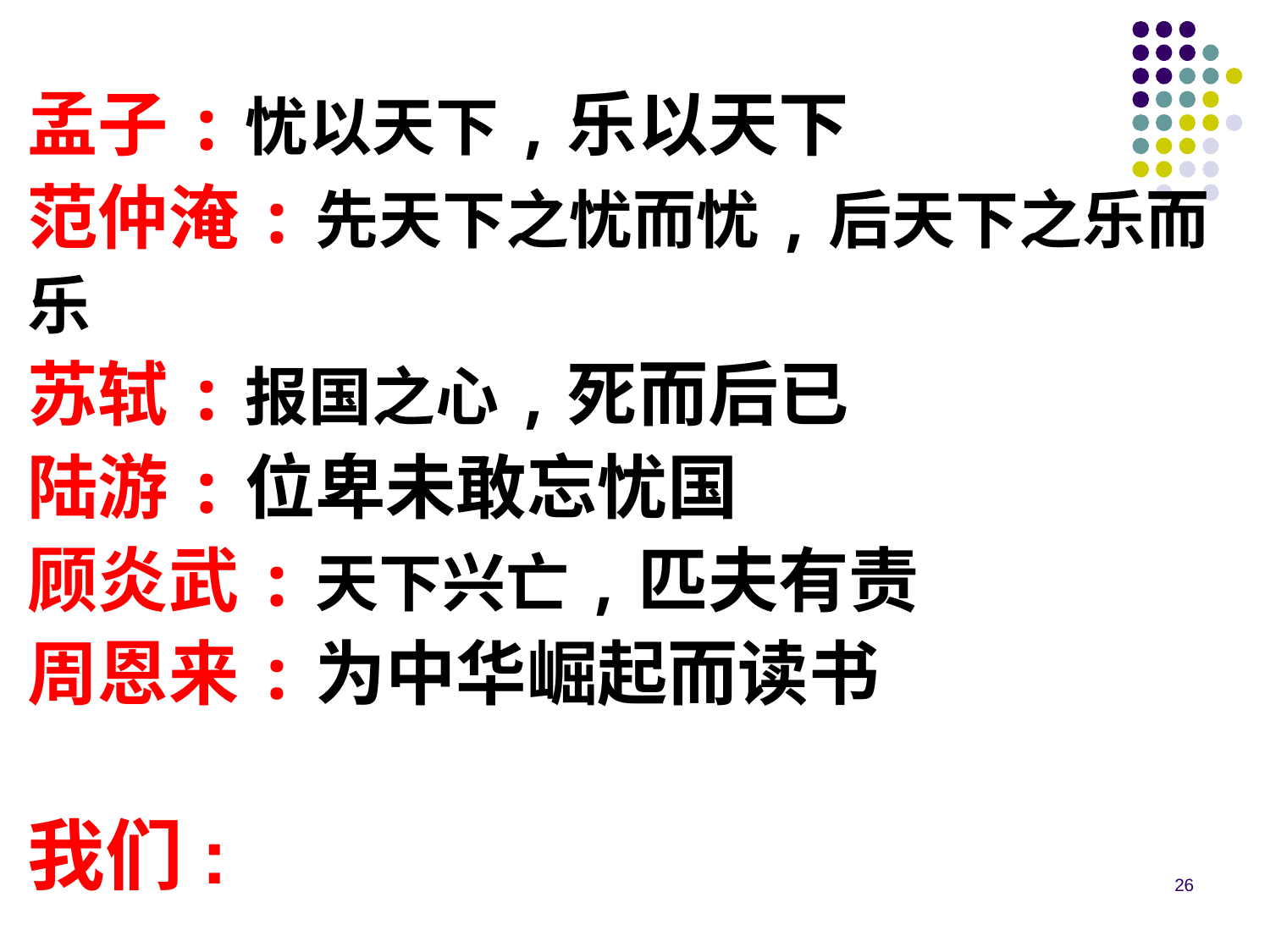

孟子:忧以天下,乐以天下
范仲淹:先天下之忧而忧,后天下之乐而乐
苏轼:报国之心,死而后已
陆游:位卑未敢忘忧国
顾炎武:天下兴亡,匹夫有责
周恩来:为中华崛起而读书

我们:
26